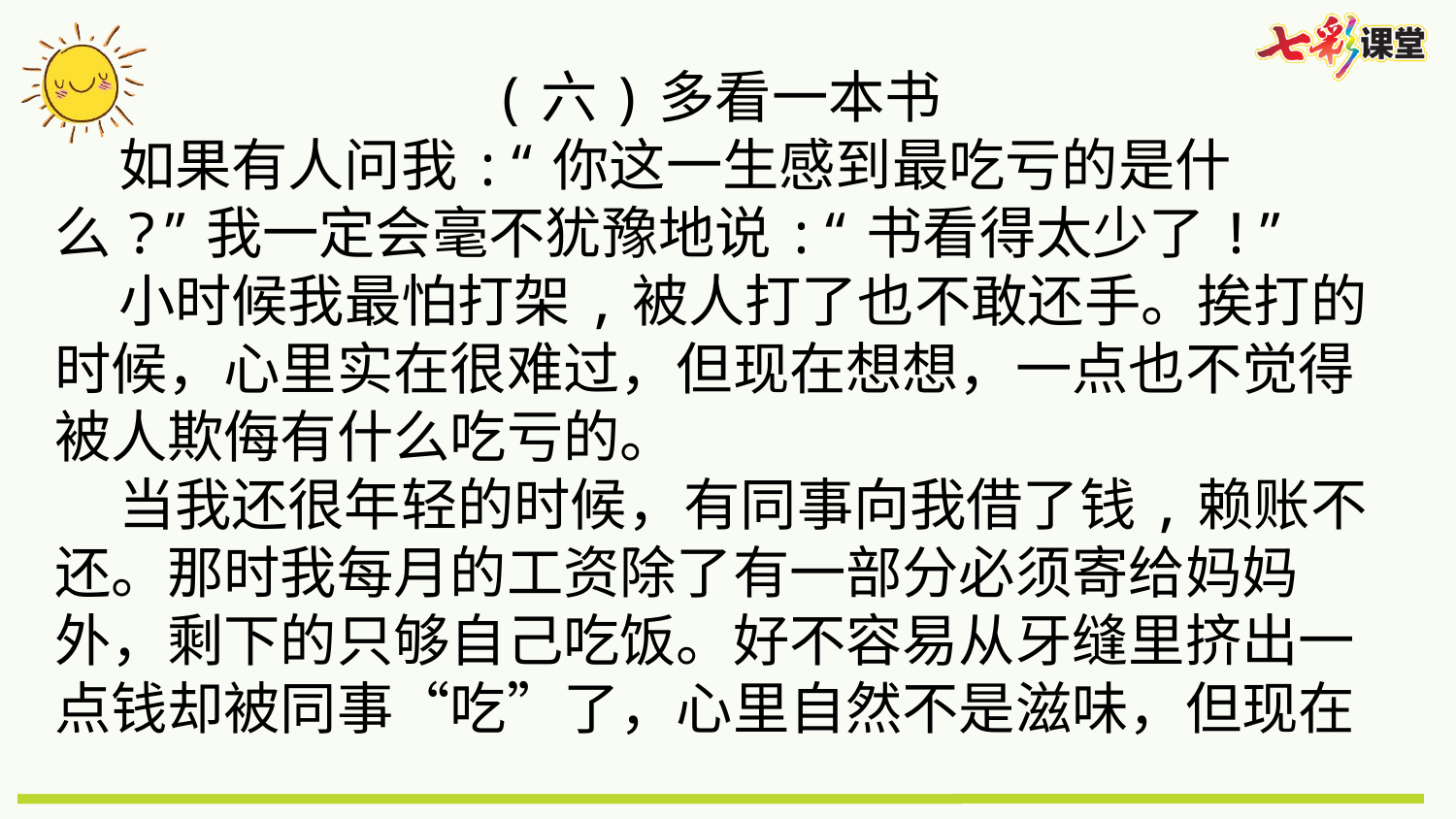

(六)多看一本书
    如果有人问我:“你这一生感到最吃亏的是什么?”我一定会毫不犹豫地说:“书看得太少了!”
    小时候我最怕打架,被人打了也不敢还手。挨打的时候，心里实在很难过，但现在想想，一点也不觉得被人欺侮有什么吃亏的。
    当我还很年轻的时候，有同事向我借了钱,赖账不还。那时我每月的工资除了有一部分必须寄给妈妈外，剩下的只够自己吃饭。好不容易从牙缝里挤出一点钱却被同事“吃”了，心里自然不是滋味，但现在